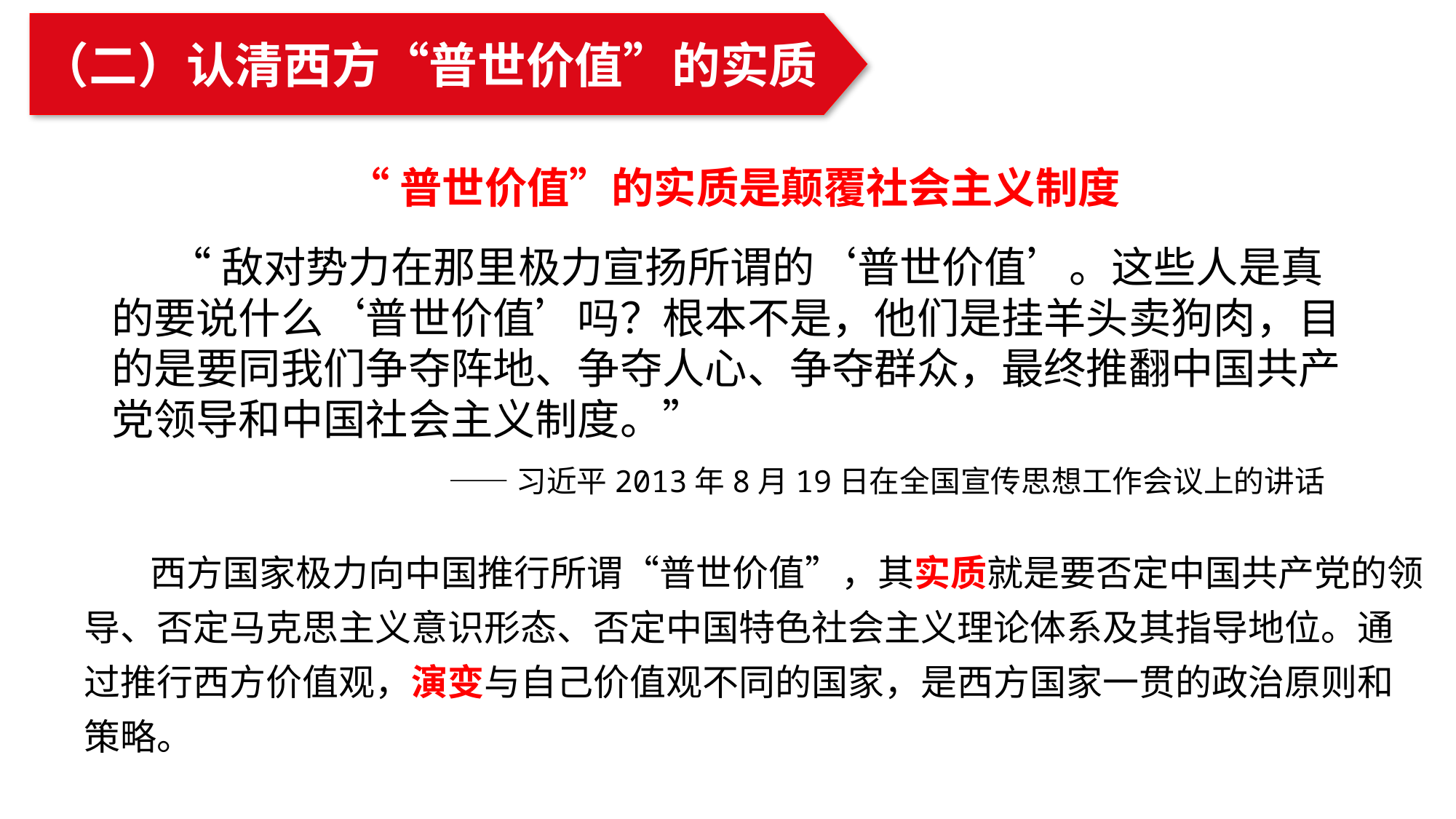

（二）认清西方“普世价值”的实质
“普世价值”的实质是颠覆社会主义制度
       “敌对势力在那里极力宣扬所谓的‘普世价值’。这些人是真的要说什么‘普世价值’吗？根本不是，他们是挂羊头卖狗肉，目的是要同我们争夺阵地、争夺人心、争夺群众，最终推翻中国共产党领导和中国社会主义制度。”
                                                  ——习近平2013年8月19日在全国宣传思想工作会议上的讲话
       西方国家极力向中国推行所谓“普世价值”，其实质就是要否定中国共产党的领导、否定马克思主义意识形态、否定中国特色社会主义理论体系及其指导地位。通过推行西方价值观，演变与自己价值观不同的国家，是西方国家一贯的政治原则和策略。